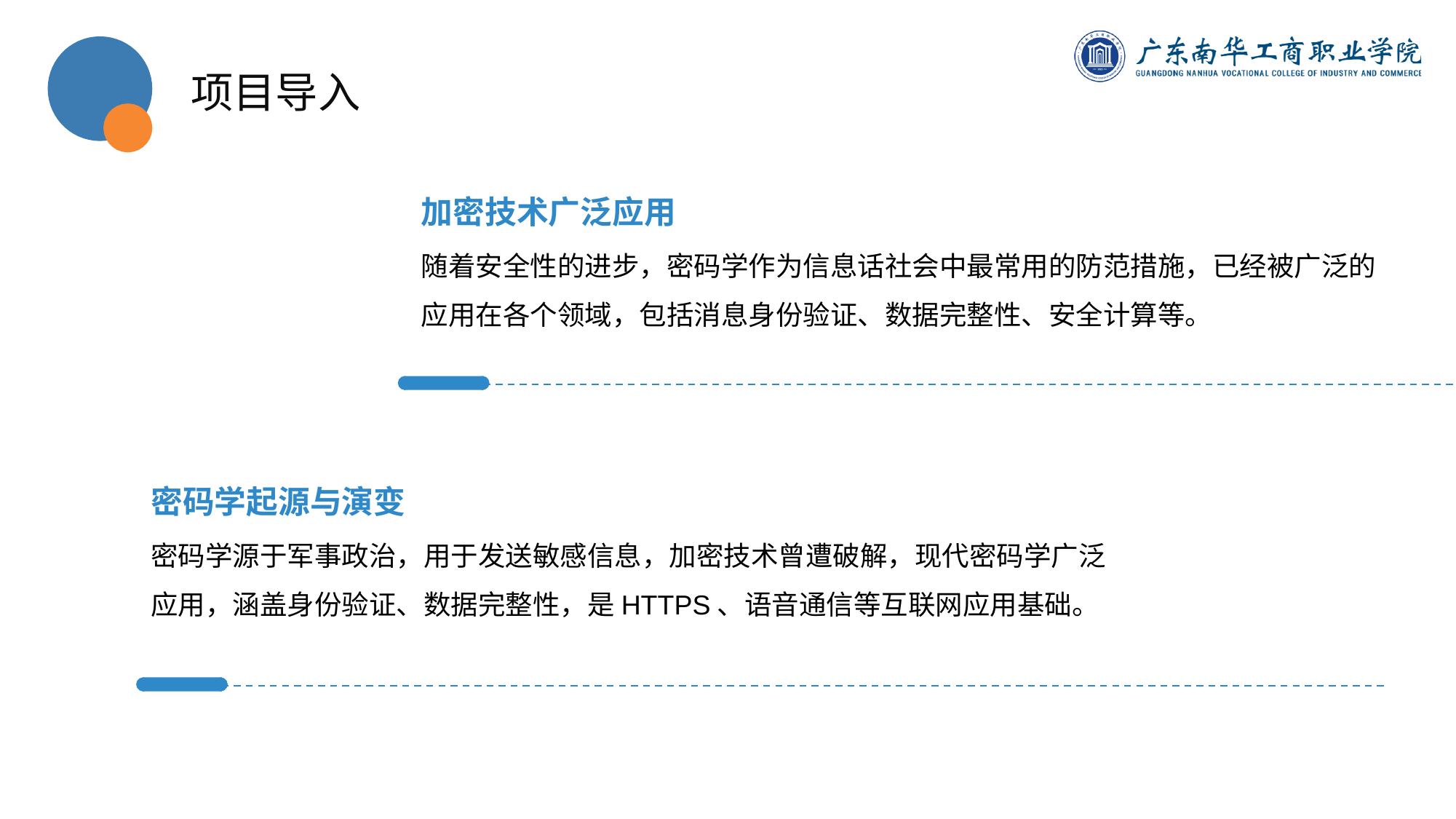

项目导入

加密技术广泛应用
随着安全性的进步，密码学作为信息话社会中最常用的防范措施，已经被广泛的应用在各个领域，包括消息身份验证、数据完整性、安全计算等。

密码学起源与演变
密码学源于军事政治，用于发送敏感信息，加密技术曾遭破解，现代密码学广泛应用，涵盖身份验证、数据完整性，是HTTPS、语音通信等互联网应用基础。